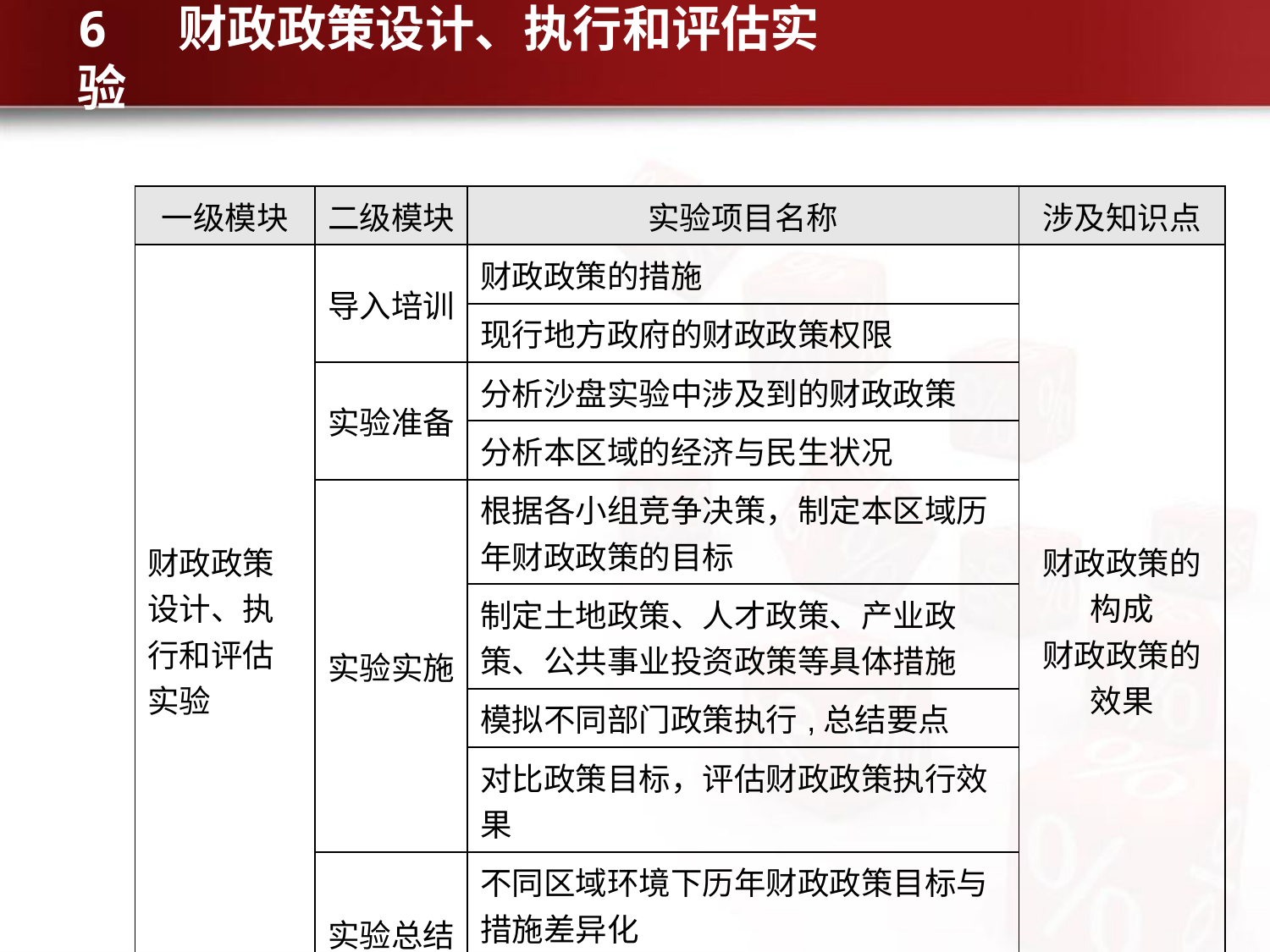

# 6  财政政策设计、执行和评估实验
| 一级模块 | 二级模块 | 实验项目名称 | 涉及知识点 |
| --- | --- | --- | --- |
| 财政政策设计、执行和评估实验 | 导入培训 | 财政政策的措施 | 财政政策的构成 财政政策的效果 |
|  |  | 现行地方政府的财政政策权限 |  |
|  | 实验准备 | 分析沙盘实验中涉及到的财政政策 |  |
|  |  | 分析本区域的经济与民生状况 |  |
|  | 实验实施 | 根据各小组竞争决策，制定本区域历年财政政策的目标 |  |
|  |  | 制定土地政策、人才政策、产业政策、公共事业投资政策等具体措施 |  |
|  |  | 模拟不同部门政策执行,总结要点 |  |
|  |  | 对比政策目标，评估财政政策执行效果 |  |
|  | 实验总结 | 不同区域环境下历年财政政策目标与措施差异化 |  |
|  |  | 影响财政政策执行的因素 |  |